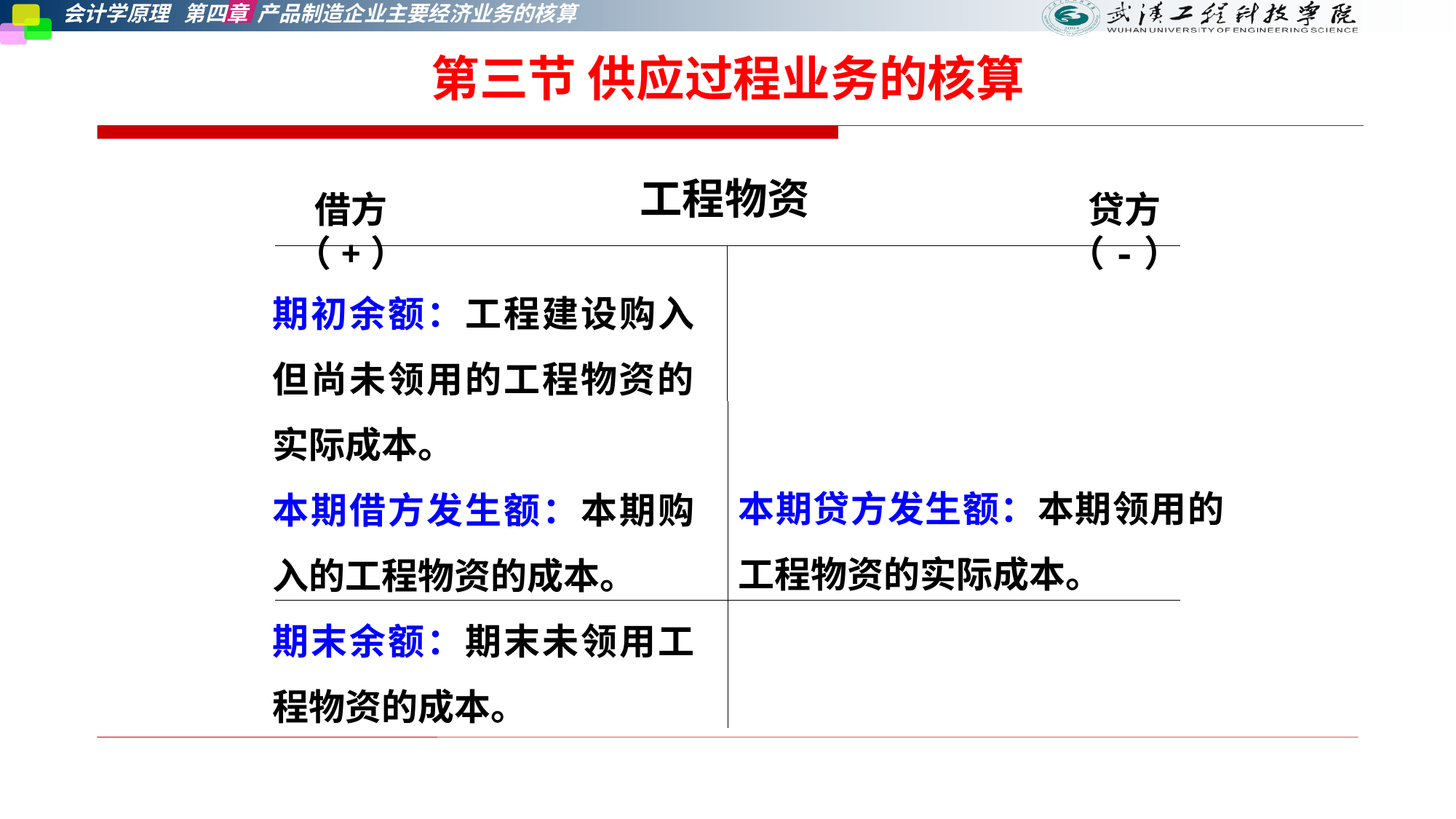

第三节 供应过程业务的核算

工程物资
借方（+）
贷方（-）

期初余额：工程建设购入但尚未领用的工程物资的实际成本。
本期借方发生额：本期购入的工程物资的成本。
期末余额：期末未领用工程物资的成本。
本期贷方发生额：本期领用的工程物资的实际成本。